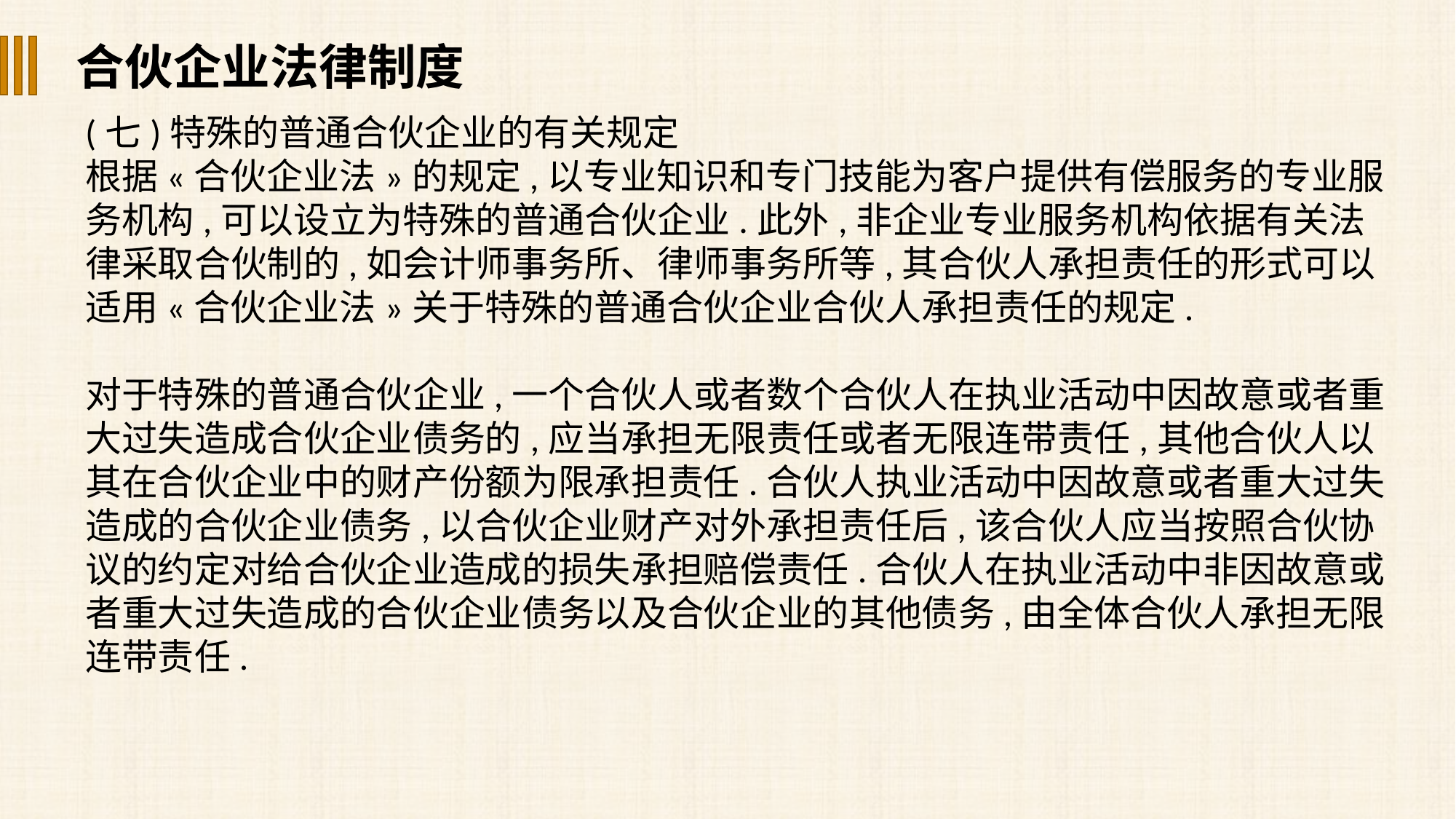

合伙企业法律制度

(七)特殊的普通合伙企业的有关规定
根据«合伙企业法»的规定,以专业知识和专门技能为客户提供有偿服务的专业服务机构,可以设立为特殊的普通合伙企业.此外,非企业专业服务机构依据有关法律采取合伙制的,如会计师事务所、律师事务所等,其合伙人承担责任的形式可以适用«合伙企业法»关于特殊的普通合伙企业合伙人承担责任的规定.

对于特殊的普通合伙企业,一个合伙人或者数个合伙人在执业活动中因故意或者重大过失造成合伙企业债务的,应当承担无限责任或者无限连带责任,其他合伙人以其在合伙企业中的财产份额为限承担责任.合伙人执业活动中因故意或者重大过失造成的合伙企业债务,以合伙企业财产对外承担责任后,该合伙人应当按照合伙协议的约定对给合伙企业造成的损失承担赔偿责任.合伙人在执业活动中非因故意或者重大过失造成的合伙企业债务以及合伙企业的其他债务,由全体合伙人承担无限连带责任.